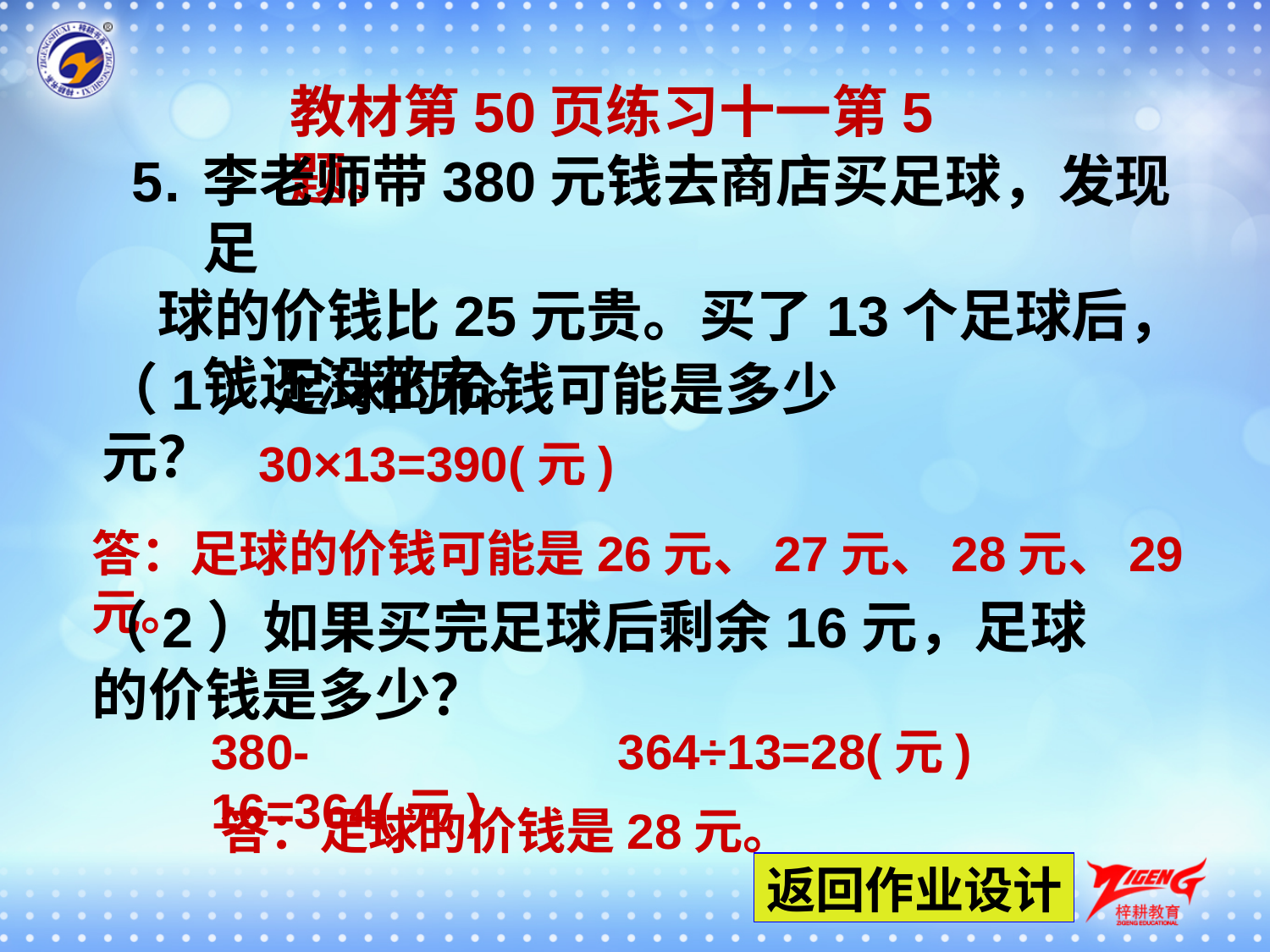

教材第50页练习十一第5题。
李老师带380元钱去商店买足球，发现足
 球的价钱比25元贵。买了13个足球后，钱还没花完。
（1）足球的价钱可能是多少元？
30×13=390(元)
答：足球的价钱可能是26元、27元、28元、29元。
（2）如果买完足球后剩余16元，足球的价钱是多少？
380-16=364(元)
364÷13=28(元)
答：足球的价钱是28元。

返回作业设计